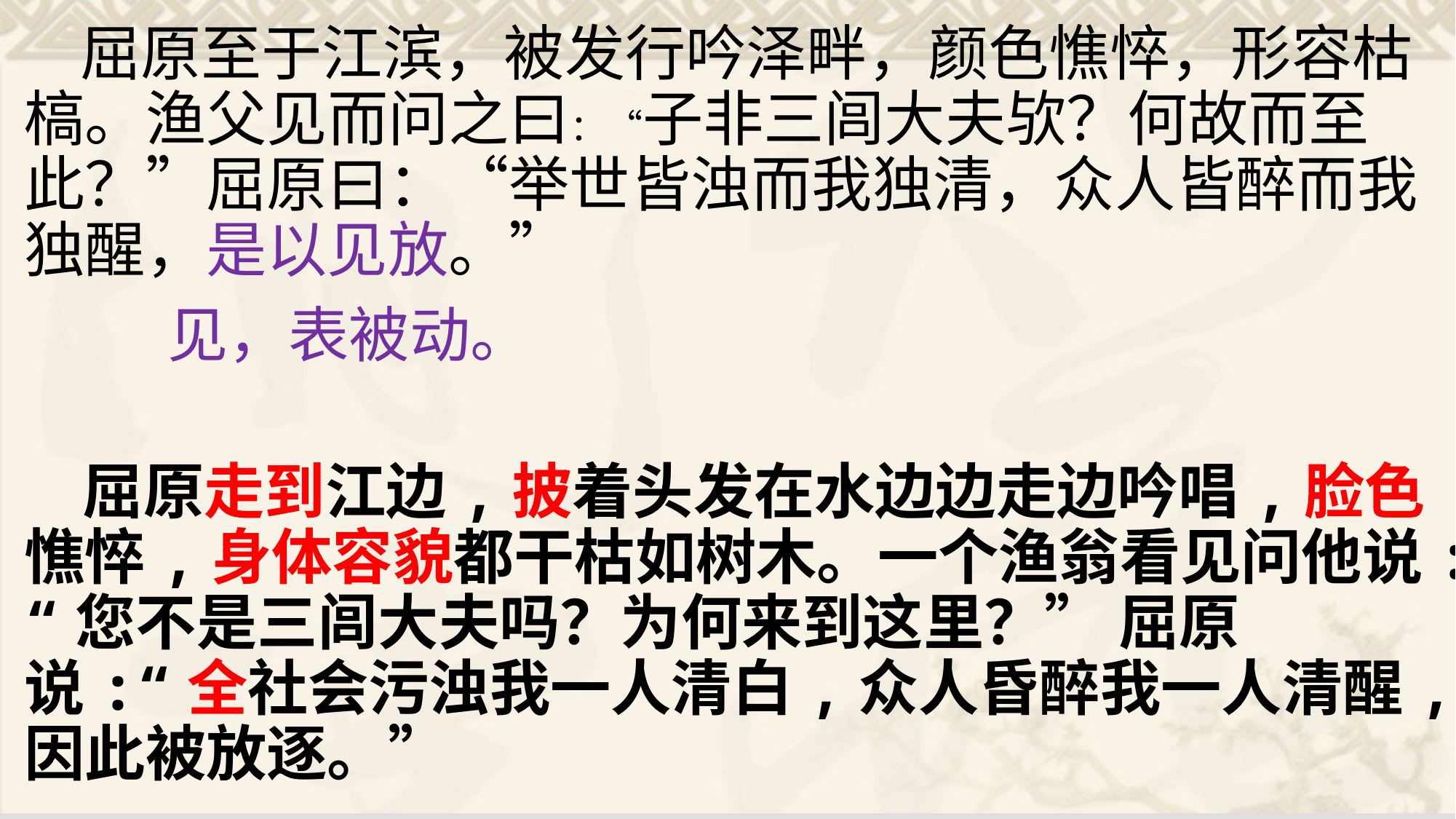

屈原至于江滨，被发行吟泽畔，颜色憔悴，形容枯槁。渔父见而问之曰：“子非三闾大夫欤？何故而至此？”屈原曰：“举世皆浊而我独清，众人皆醉而我独醒，是以见放。”

   屈原走到江边,披着头发在水边边走边吟唱,脸色憔悴,身体容貌都干枯如树木。一个渔翁看见问他说:“您不是三闾大夫吗？为何来到这里？” 屈原说:“全社会污浊我一人清白,众人昏醉我一人清醒,因此被放逐。”
见，表被动。